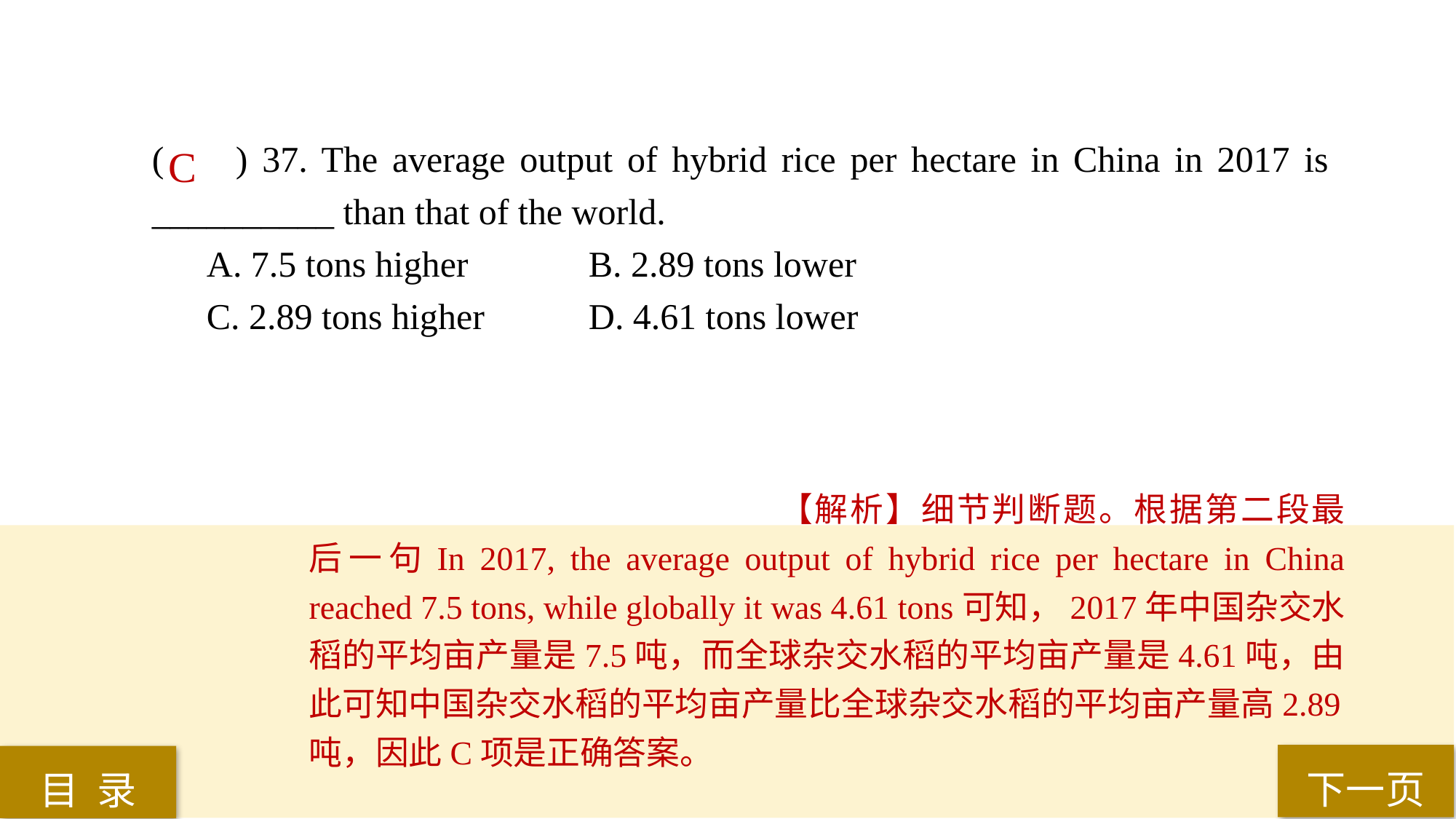

(     ) 37. The average output of hybrid rice per hectare in China in 2017 is 	__________ than that of the world.
A. 7.5 tons higher 		B. 2.89 tons lower
C. 2.89 tons higher 	D. 4.61 tons lower
C
【解析】细节判断题。根据第二段最后一句In 2017, the average output of hybrid rice per hectare in China reached 7.5 tons, while globally it was 4.61 tons可知，2017年中国杂交水稻的平均亩产量是7.5吨，而全球杂交水稻的平均亩产量是4.61吨，由此可知中国杂交水稻的平均亩产量比全球杂交水稻的平均亩产量高2.89吨，因此C项是正确答案。